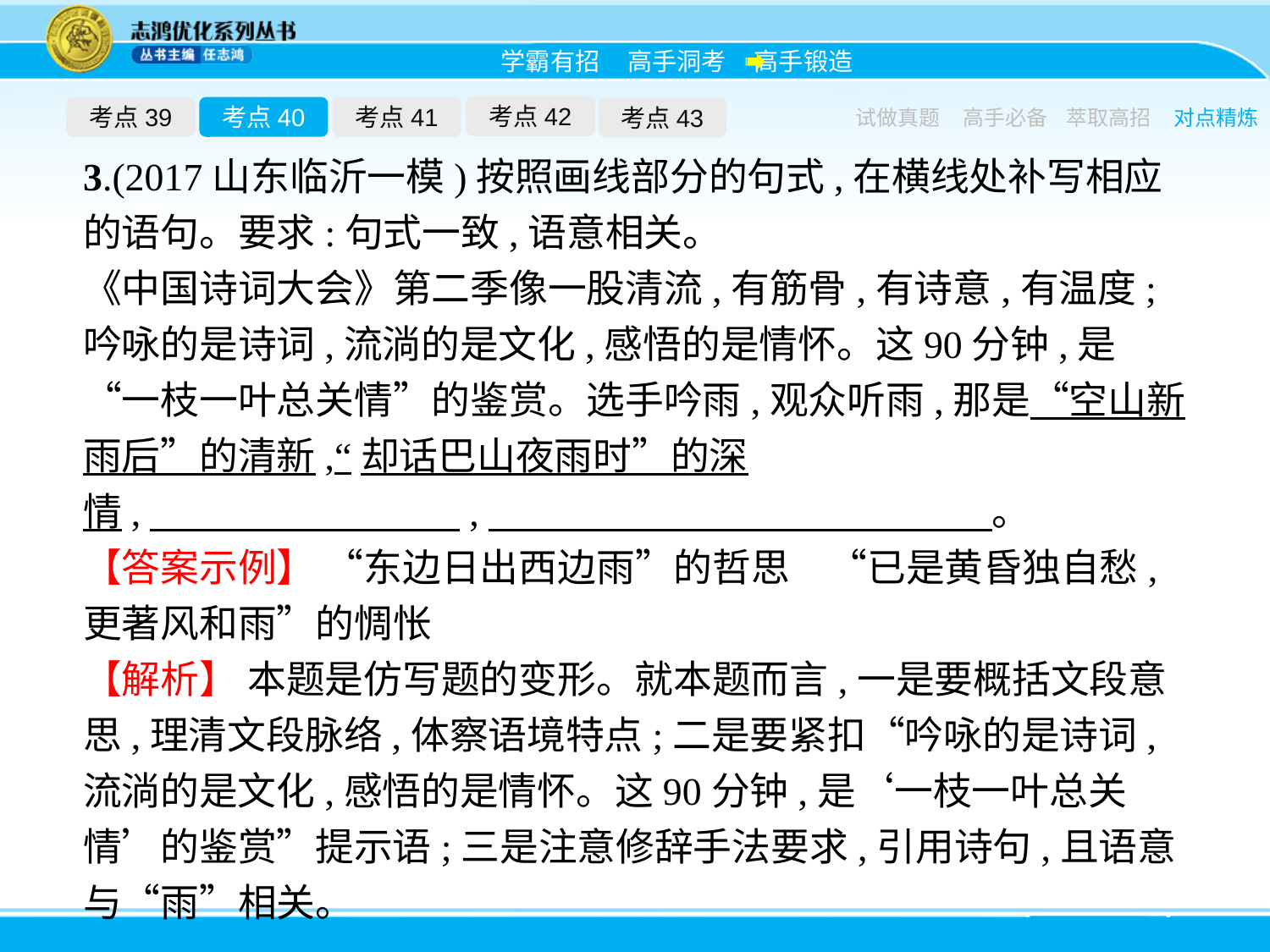

考点42
考点39
考点40
考点41
考点43
试做真题
高手必备
萃取高招
对点精炼
3.(2017山东临沂一模)按照画线部分的句式,在横线处补写相应的语句。要求:句式一致,语意相关。
《中国诗词大会》第二季像一股清流,有筋骨,有诗意,有温度;吟咏的是诗词,流淌的是文化,感悟的是情怀。这90分钟,是“一枝一叶总关情”的鉴赏。选手吟雨,观众听雨,那是“空山新雨后”的清新,“却话巴山夜雨时”的深情,　　　　　　　　,　　　　　　　　　　　　　。
【答案示例】 “东边日出西边雨”的哲思　“已是黄昏独自愁,更著风和雨”的惆怅
【解析】 本题是仿写题的变形。就本题而言,一是要概括文段意思,理清文段脉络,体察语境特点;二是要紧扣“吟咏的是诗词,流淌的是文化,感悟的是情怀。这90分钟,是‘一枝一叶总关情’的鉴赏”提示语;三是注意修辞手法要求,引用诗句,且语意与“雨”相关。